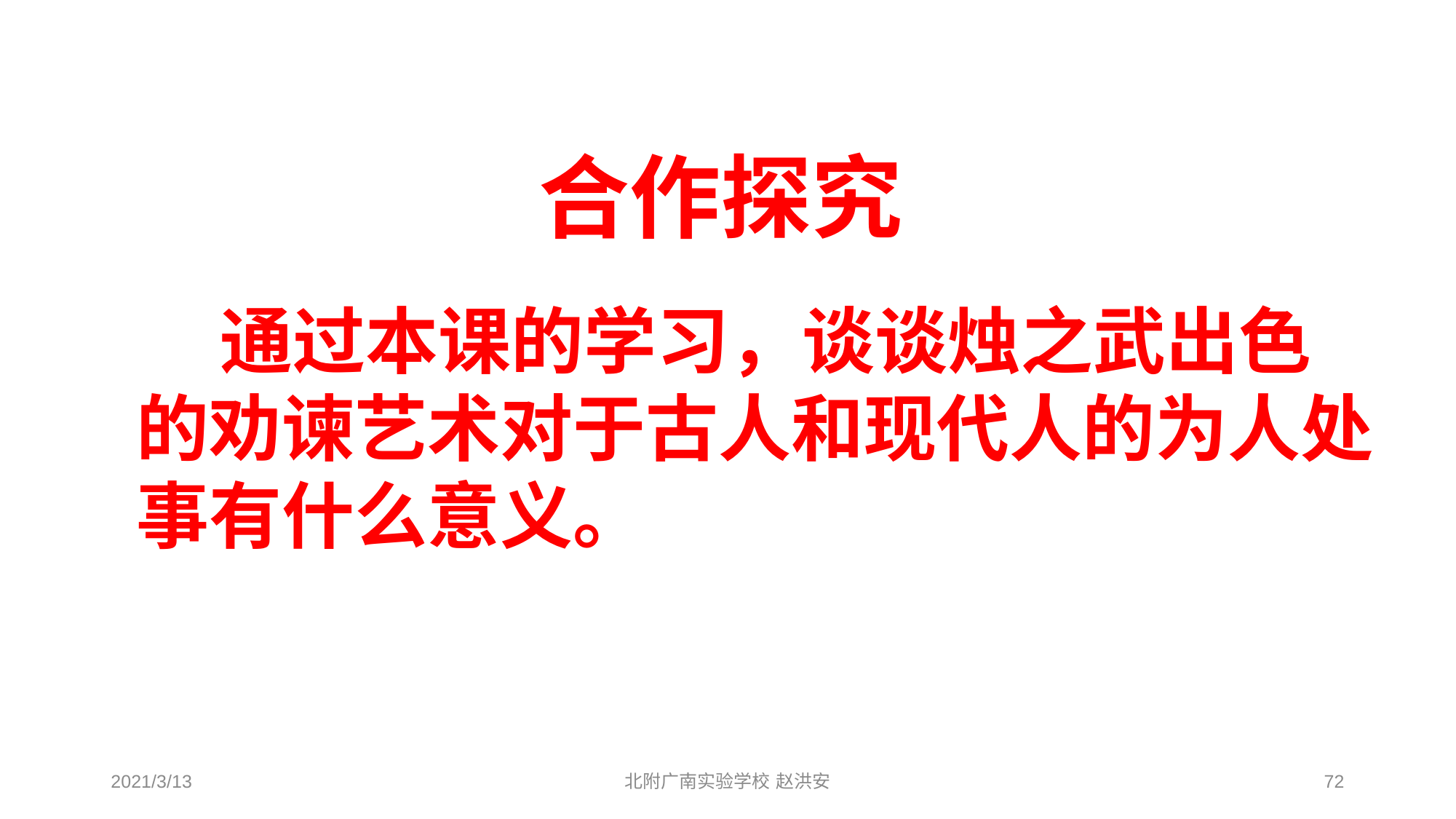

合作探究
    通过本课的学习，谈谈烛之武出色的劝谏艺术对于古人和现代人的为人处事有什么意义。
2021/3/13
北附广南实验学校 赵洪安
72